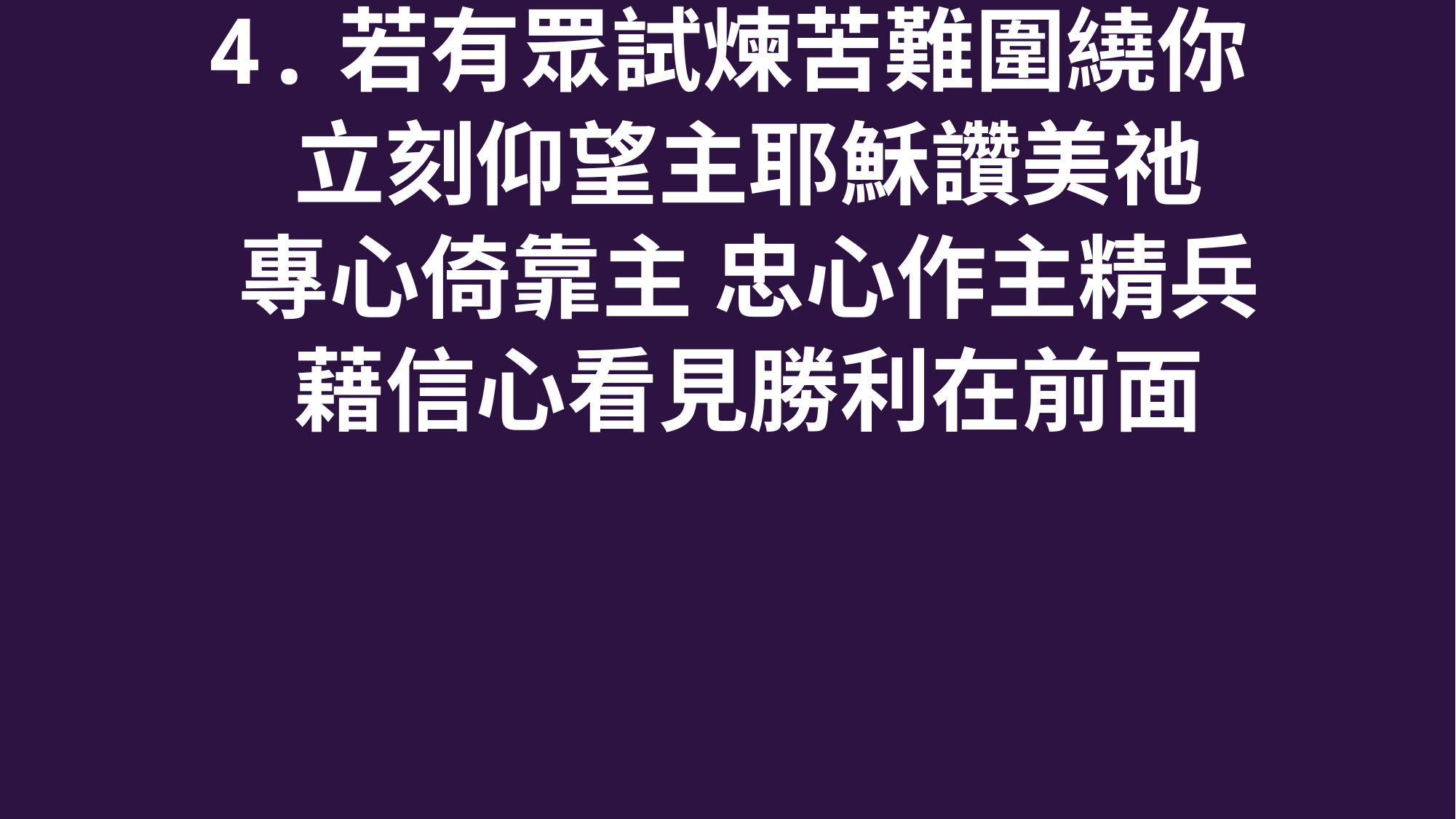

4.若有眾試煉苦難圍繞你
 立刻仰望主耶穌讚美祂
 專心倚靠主 忠心作主精兵
 藉信心看見勝利在前面